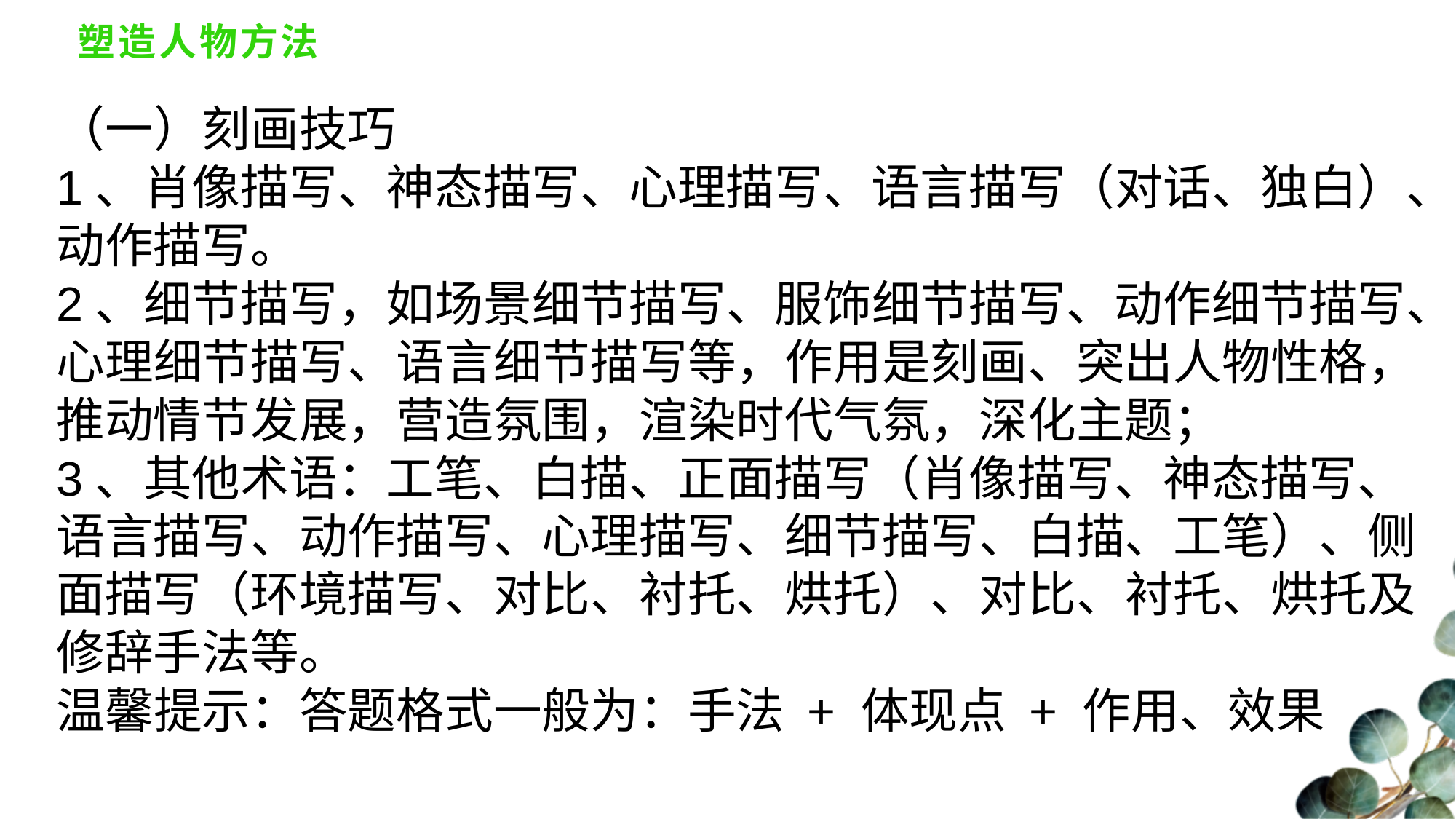

# 塑造人物方法
（一）刻画技巧
1、肖像描写、神态描写、心理描写、语言描写（对话、独白）、动作描写。
2、细节描写，如场景细节描写、服饰细节描写、动作细节描写、心理细节描写、语言细节描写等，作用是刻画、突出人物性格，推动情节发展，营造氛围，渲染时代气氛，深化主题；
3、其他术语：工笔、白描、正面描写（肖像描写、神态描写、语言描写、动作描写、心理描写、细节描写、白描、工笔）、侧面描写（环境描写、对比、衬托、烘托）、对比、衬托、烘托及修辞手法等。
温馨提示：答题格式一般为：手法 + 体现点 + 作用、效果